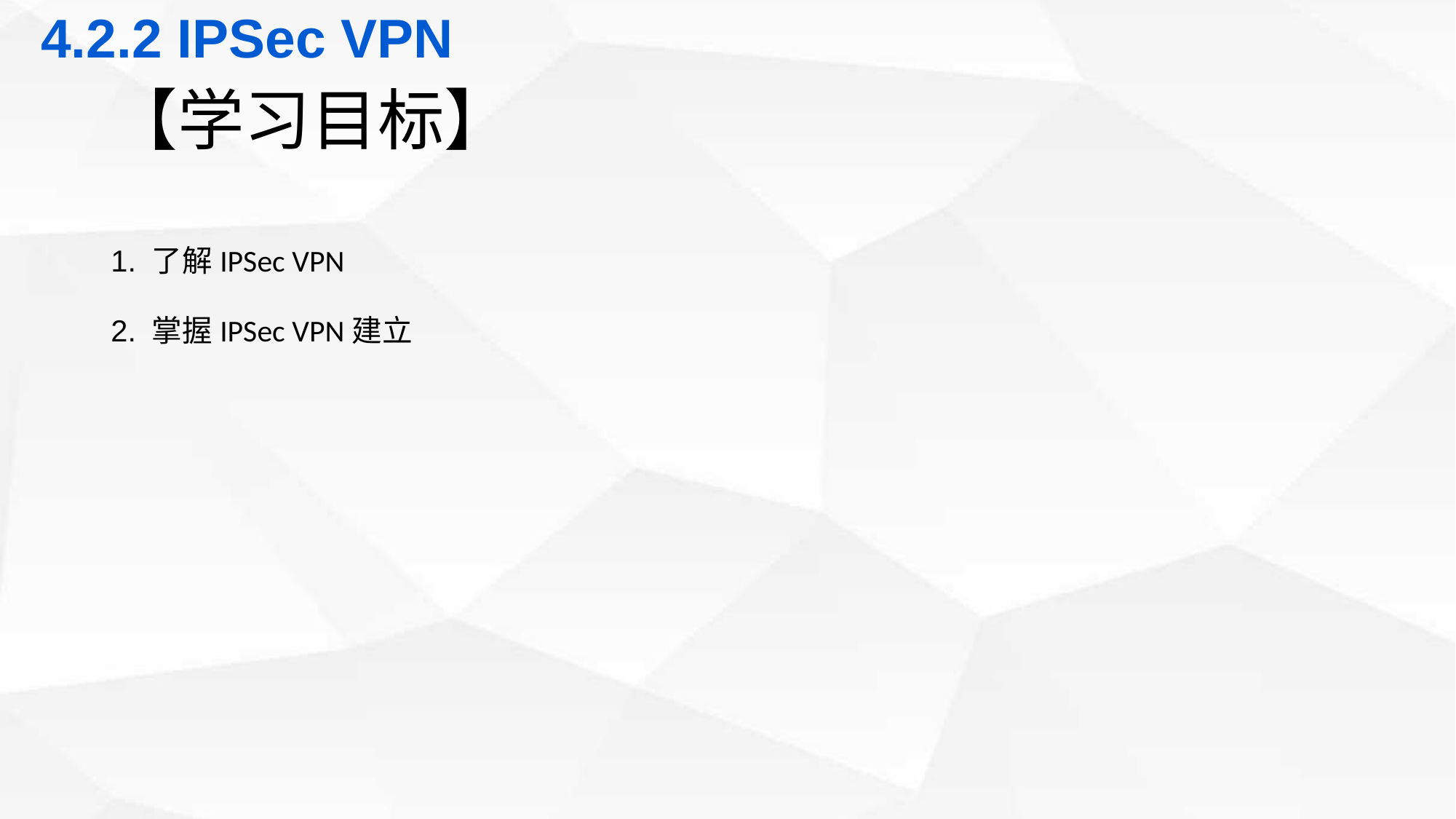

4.2.2 IPSec VPN
# 【学习目标】
了解IPSec VPN
掌握IPSec VPN建立